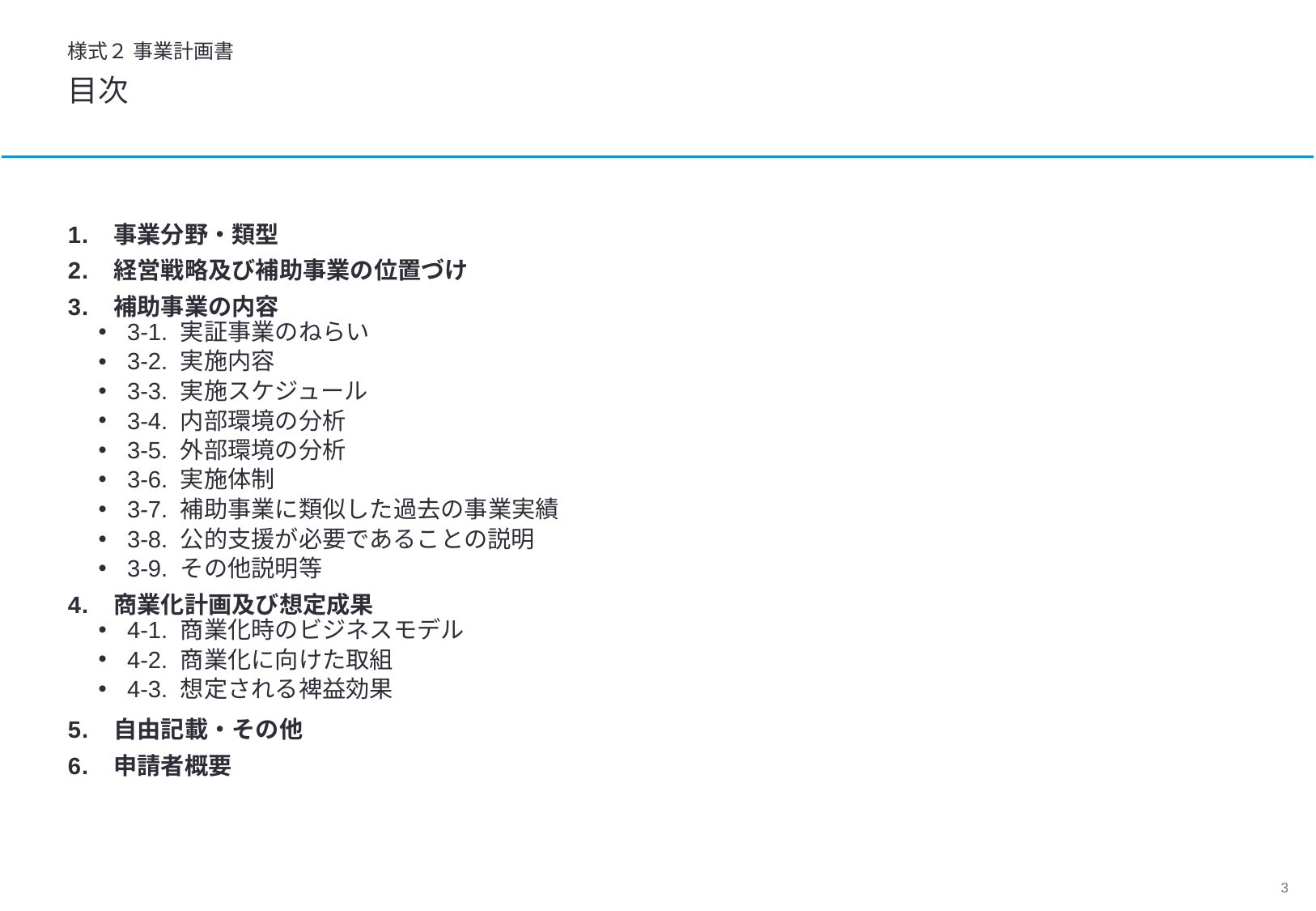

様式２ 事業計画書
目次
事業分野・類型
経営戦略及び補助事業の位置づけ
補助事業の内容
3-1. 実証事業のねらい
3-2. 実施内容
3-3. 実施スケジュール
3-4. 内部環境の分析
3-5. 外部環境の分析
3-6. 実施体制
3-7. 補助事業に類似した過去の事業実績
3-8. 公的支援が必要であることの説明
3-9. その他説明等
商業化計画及び想定成果
4-1. 商業化時のビジネスモデル
4-2. 商業化に向けた取組
4-3. 想定される裨益効果
自由記載・その他
申請者概要